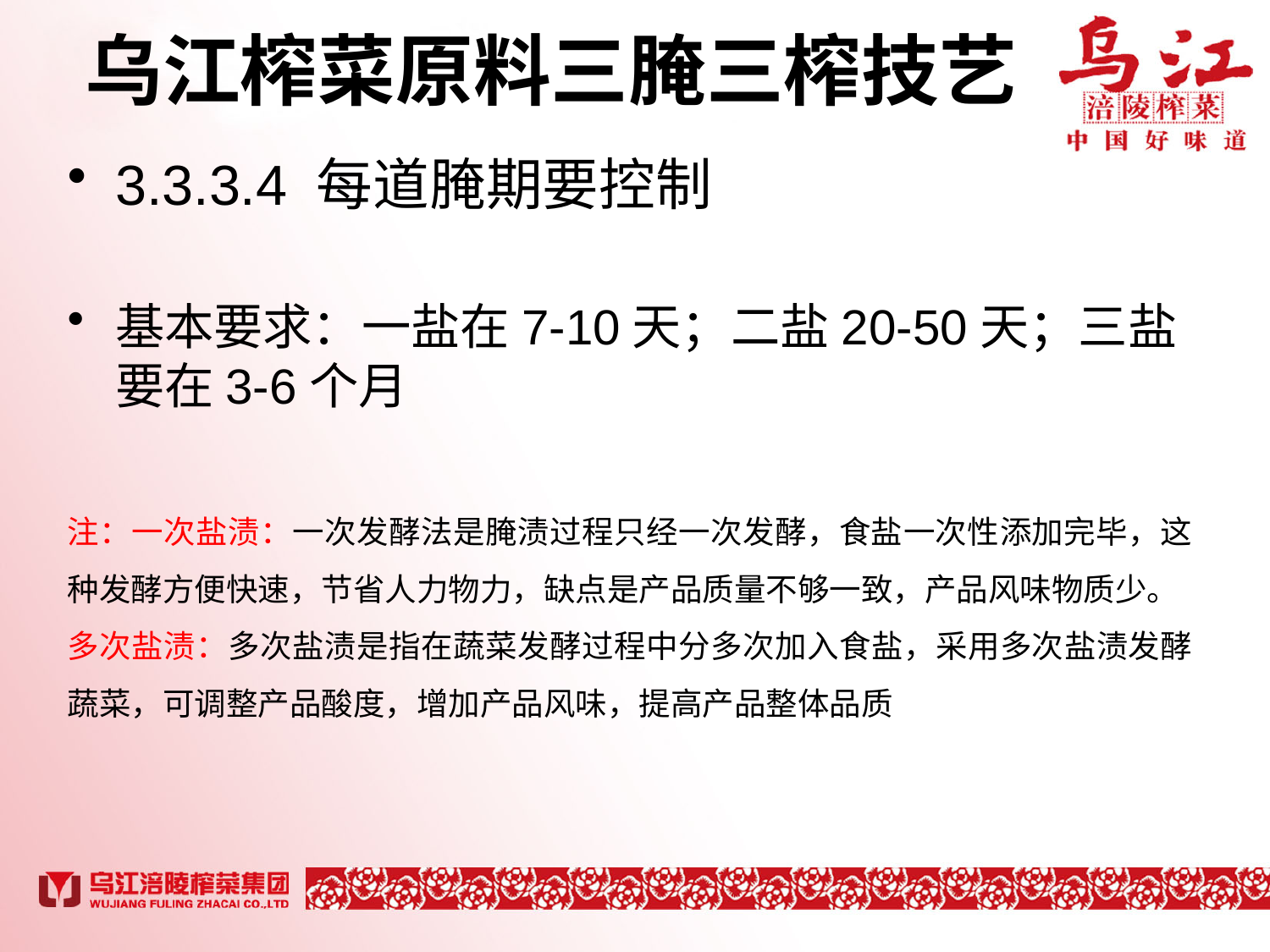

# 乌江榨菜原料三腌三榨技艺
3.3.3.4 每道腌期要控制

基本要求：一盐在7-10天；二盐20-50天；三盐要在3-6个月

注：一次盐渍：一次发酵法是腌渍过程只经一次发酵，食盐一次性添加完毕，这种发酵方便快速，节省人力物力，缺点是产品质量不够一致，产品风味物质少。
多次盐渍：多次盐渍是指在蔬菜发酵过程中分多次加入食盐，采用多次盐渍发酵蔬菜，可调整产品酸度，增加产品风味，提高产品整体品质